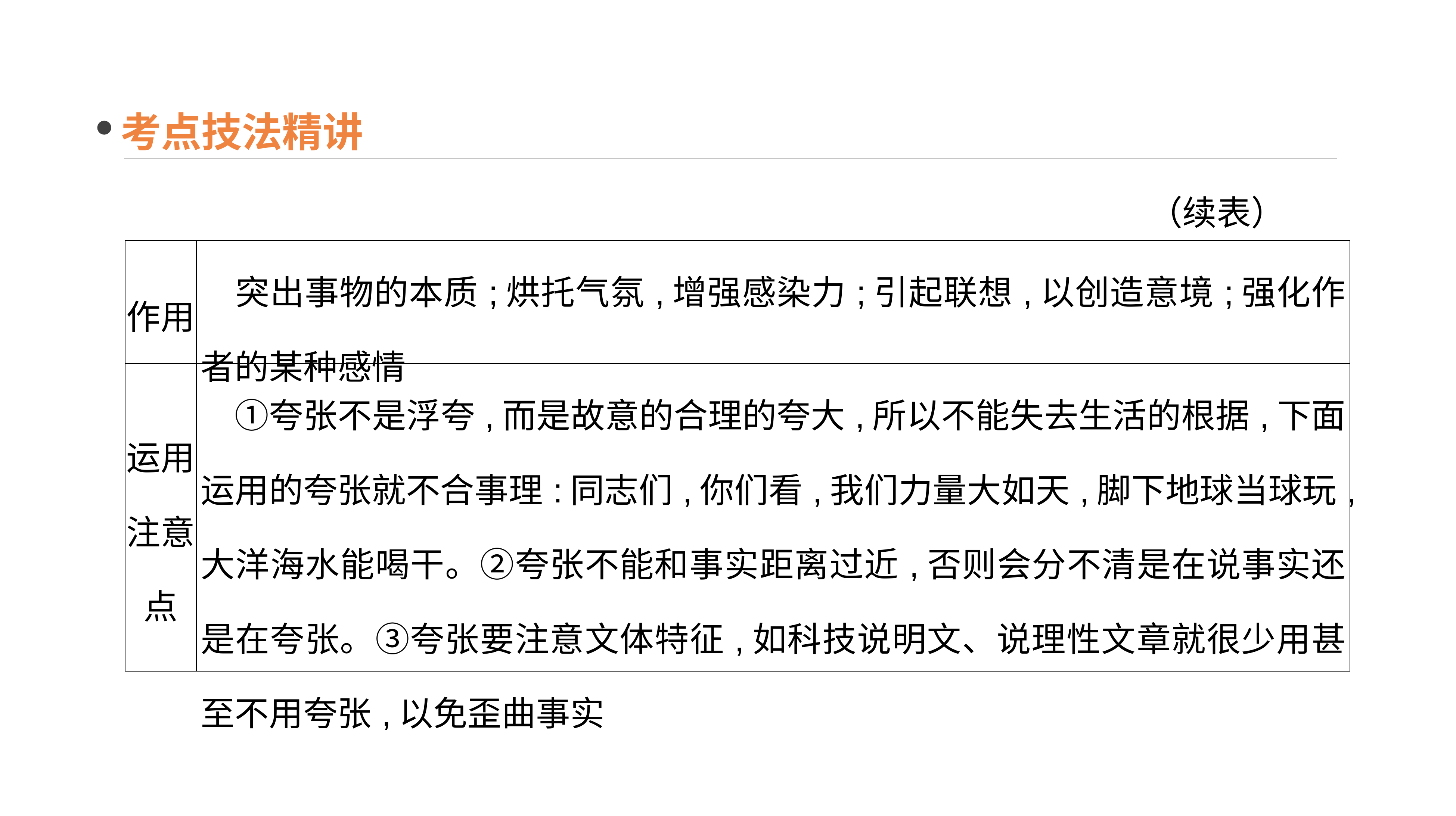

考点技法精讲

（续表）

| 作用 | 突出事物的本质;烘托气氛,增强感染力;引起联想,以创造意境;强化作者的某种感情 |
| --- | --- |
| 运用 注意点 | ①夸张不是浮夸,而是故意的合理的夸大,所以不能失去生活的根据,下面运用的夸张就不合事理:同志们,你们看,我们力量大如天,脚下地球当球玩,大洋海水能喝干。②夸张不能和事实距离过近,否则会分不清是在说事实还是在夸张。③夸张要注意文体特征,如科技说明文、说理性文章就很少用甚至不用夸张,以免歪曲事实 |